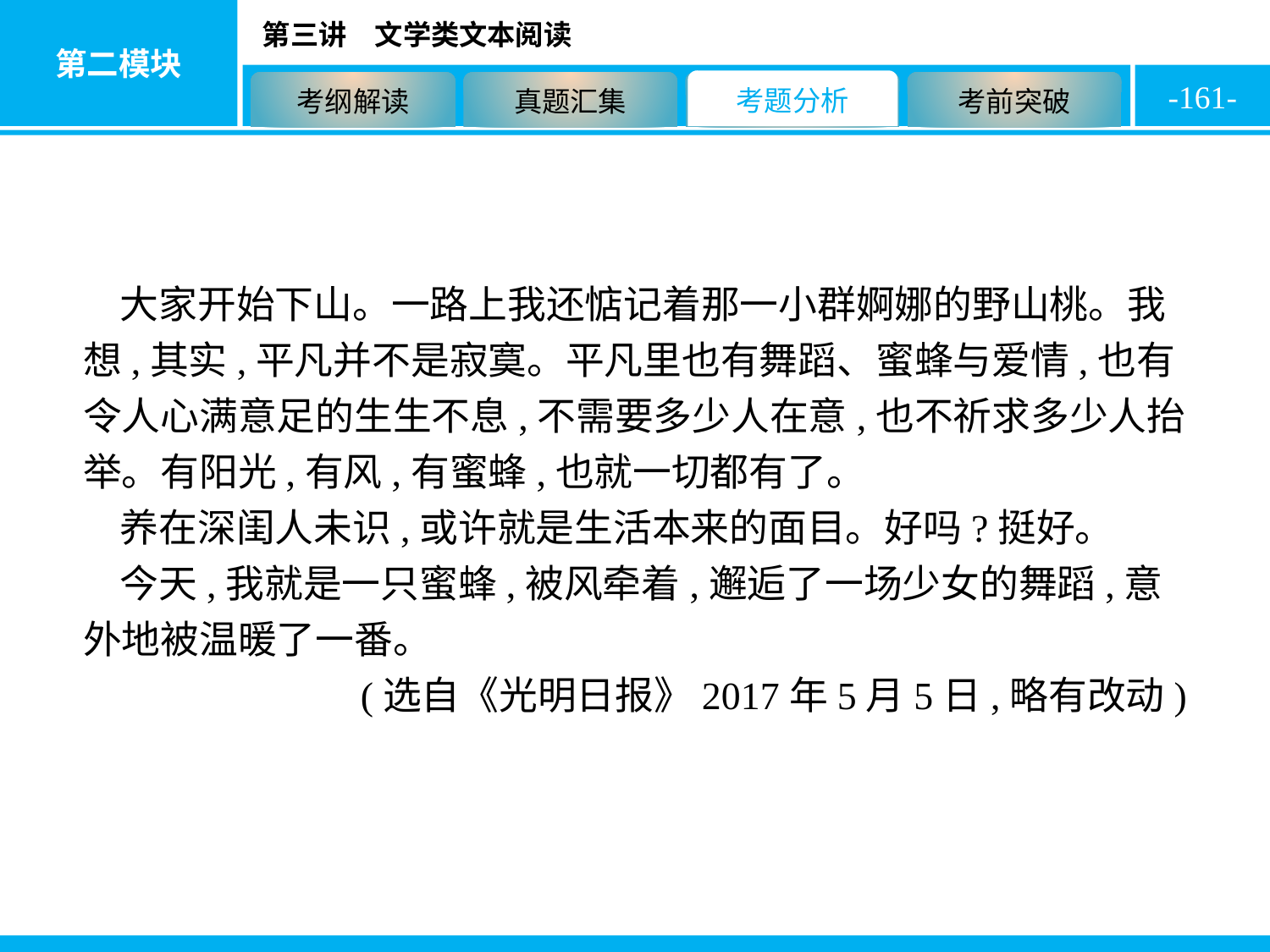

-161-
大家开始下山。一路上我还惦记着那一小群婀娜的野山桃。我想,其实,平凡并不是寂寞。平凡里也有舞蹈、蜜蜂与爱情,也有令人心满意足的生生不息,不需要多少人在意,也不祈求多少人抬举。有阳光,有风,有蜜蜂,也就一切都有了。
养在深闺人未识,或许就是生活本来的面目。好吗?挺好。
今天,我就是一只蜜蜂,被风牵着,邂逅了一场少女的舞蹈,意外地被温暖了一番。
(选自《光明日报》2017年5月5日,略有改动)